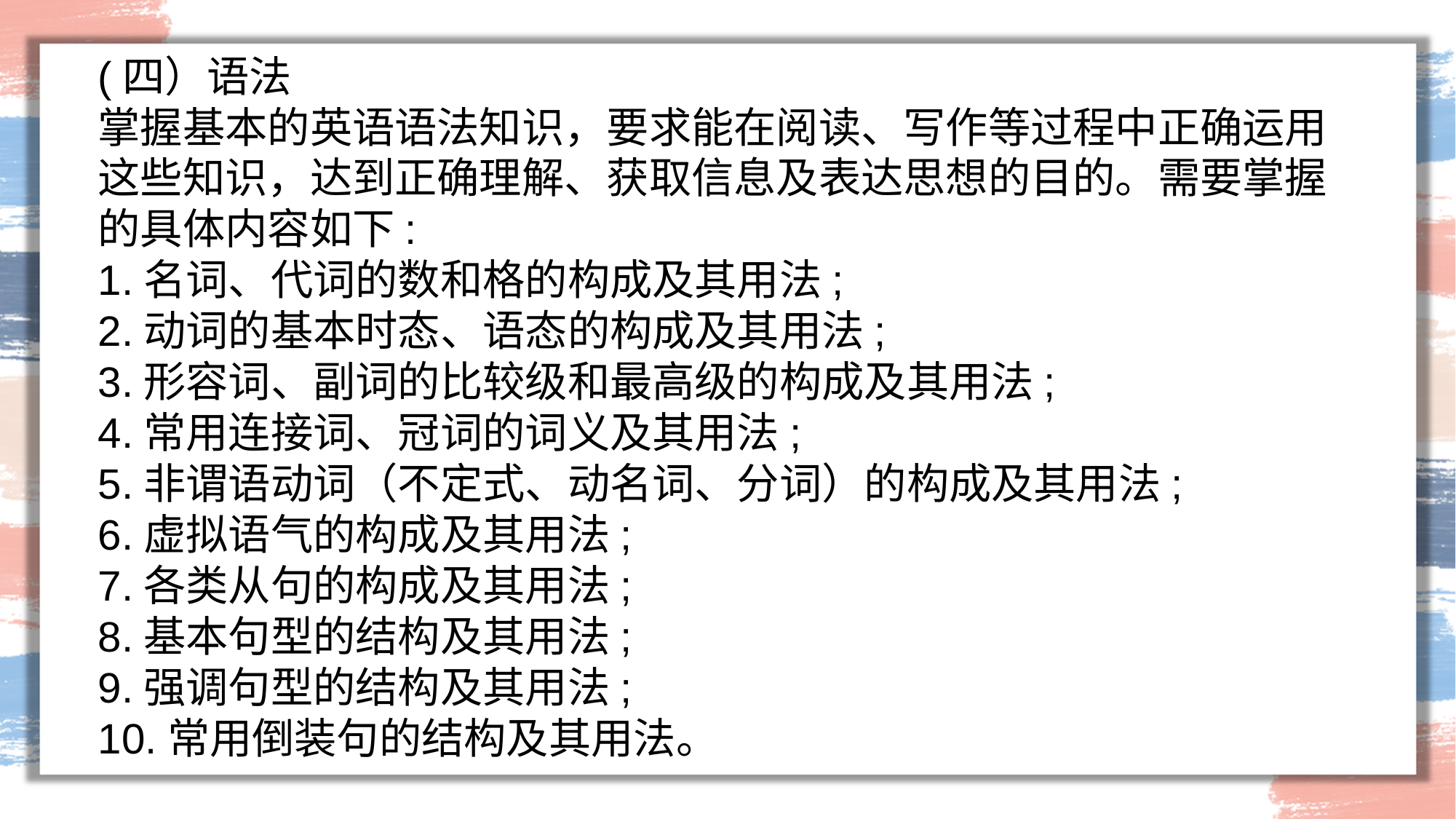

(四）语法
掌握基本的英语语法知识，要求能在阅读、写作等过程中正确运用这些知识，达到正确理解、获取信息及表达思想的目的。需要掌握的具体内容如下:
1.名词、代词的数和格的构成及其用法;
2.动词的基本时态、语态的构成及其用法;
3.形容词、副词的比较级和最高级的构成及其用法;
4.常用连接词、冠词的词义及其用法;
5.非谓语动词（不定式、动名词、分词）的构成及其用法;
6.虚拟语气的构成及其用法;
7.各类从句的构成及其用法;
8.基本句型的结构及其用法;
9.强调句型的结构及其用法;
10.常用倒装句的结构及其用法。